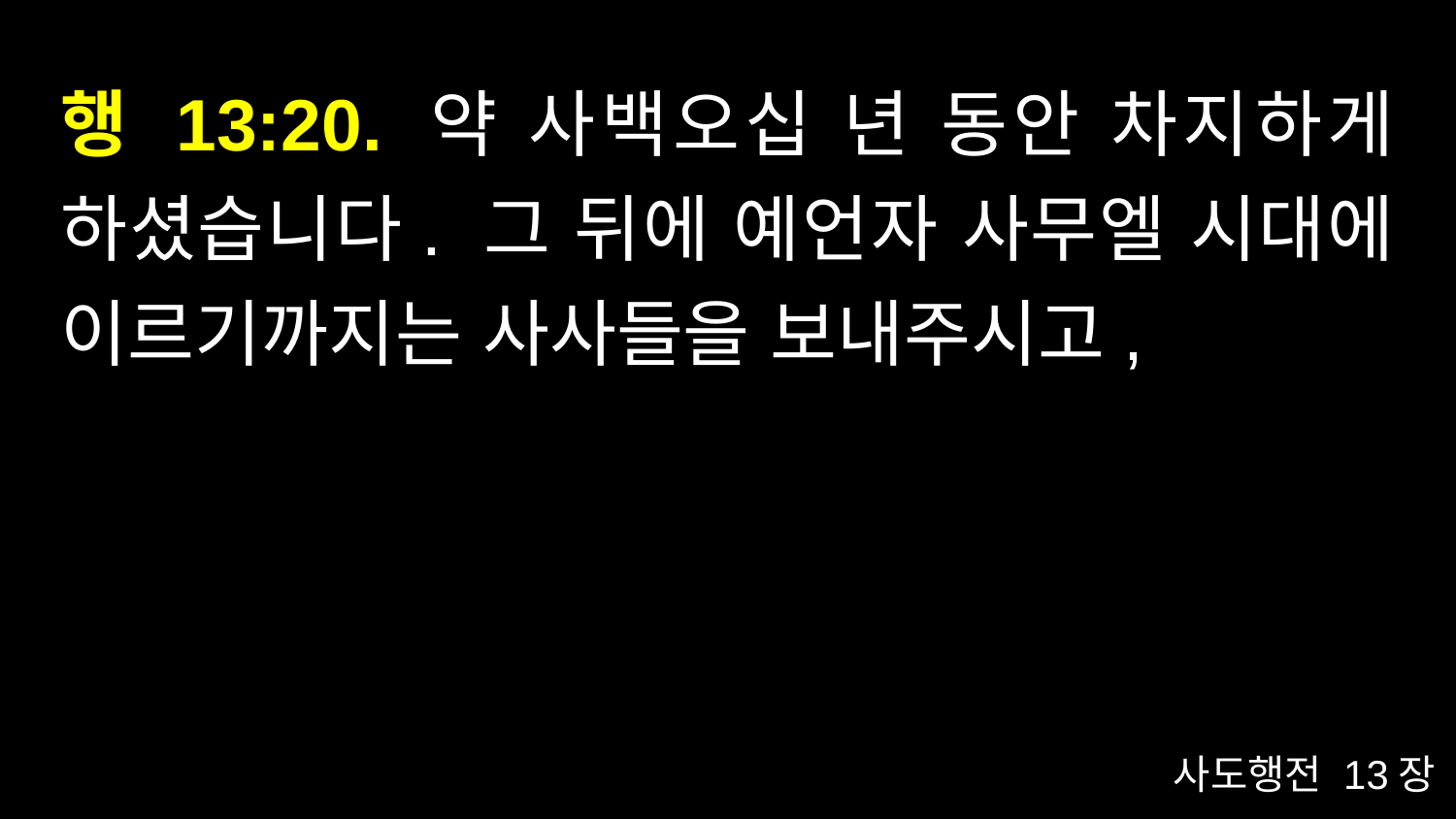

# 행 13:20. 약 사백오십 년 동안 차지하게 하셨습니다. 그 뒤에 예언자 사무엘 시대에 이르기까지는 사사들을 보내주시고,
사도행전 13장